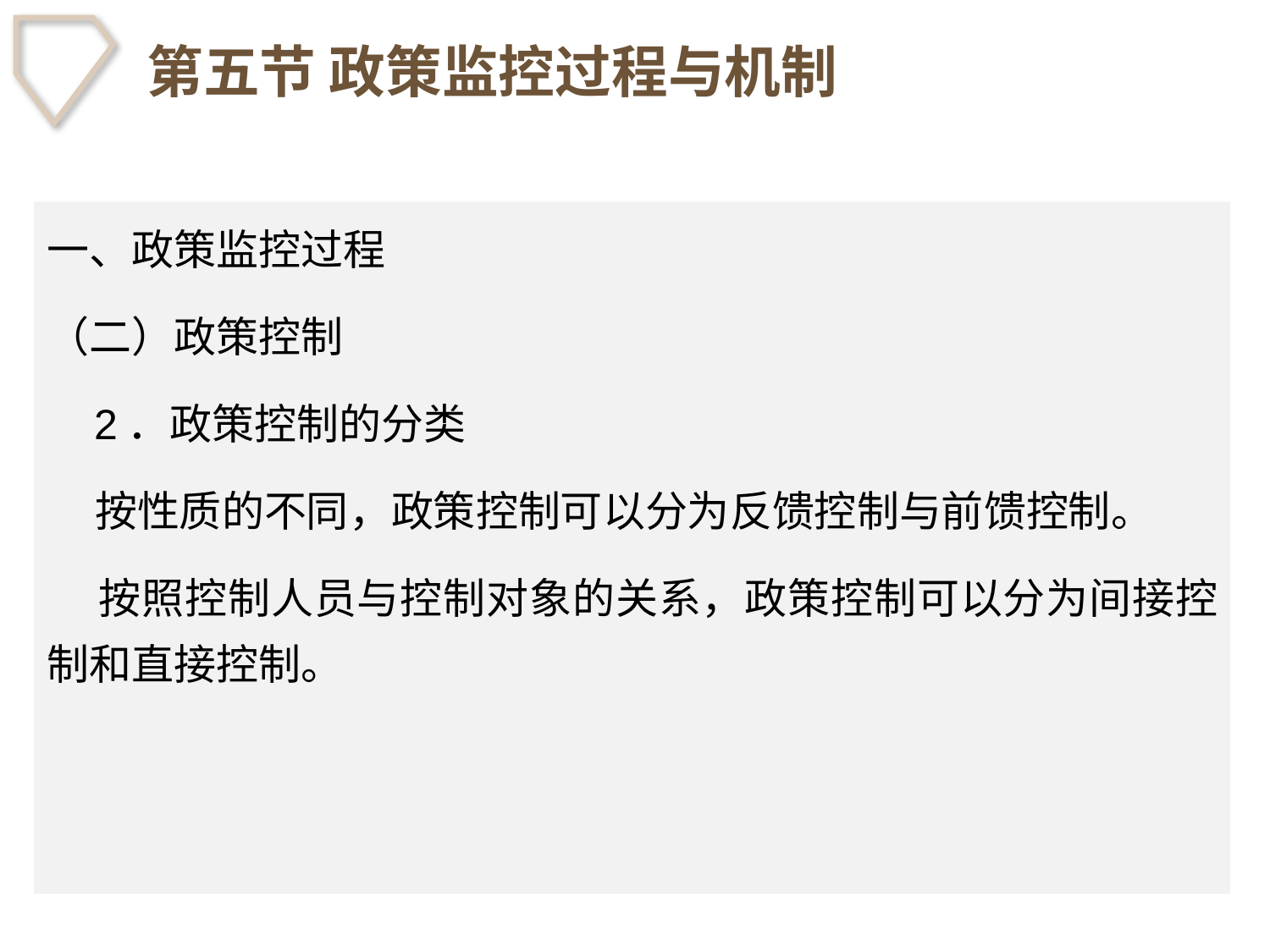

# 第五节 政策监控过程与机制
一、政策监控过程
（二）政策控制
    2．政策控制的分类
    按性质的不同，政策控制可以分为反馈控制与前馈控制。
    按照控制人员与控制对象的关系，政策控制可以分为间接控制和直接控制。